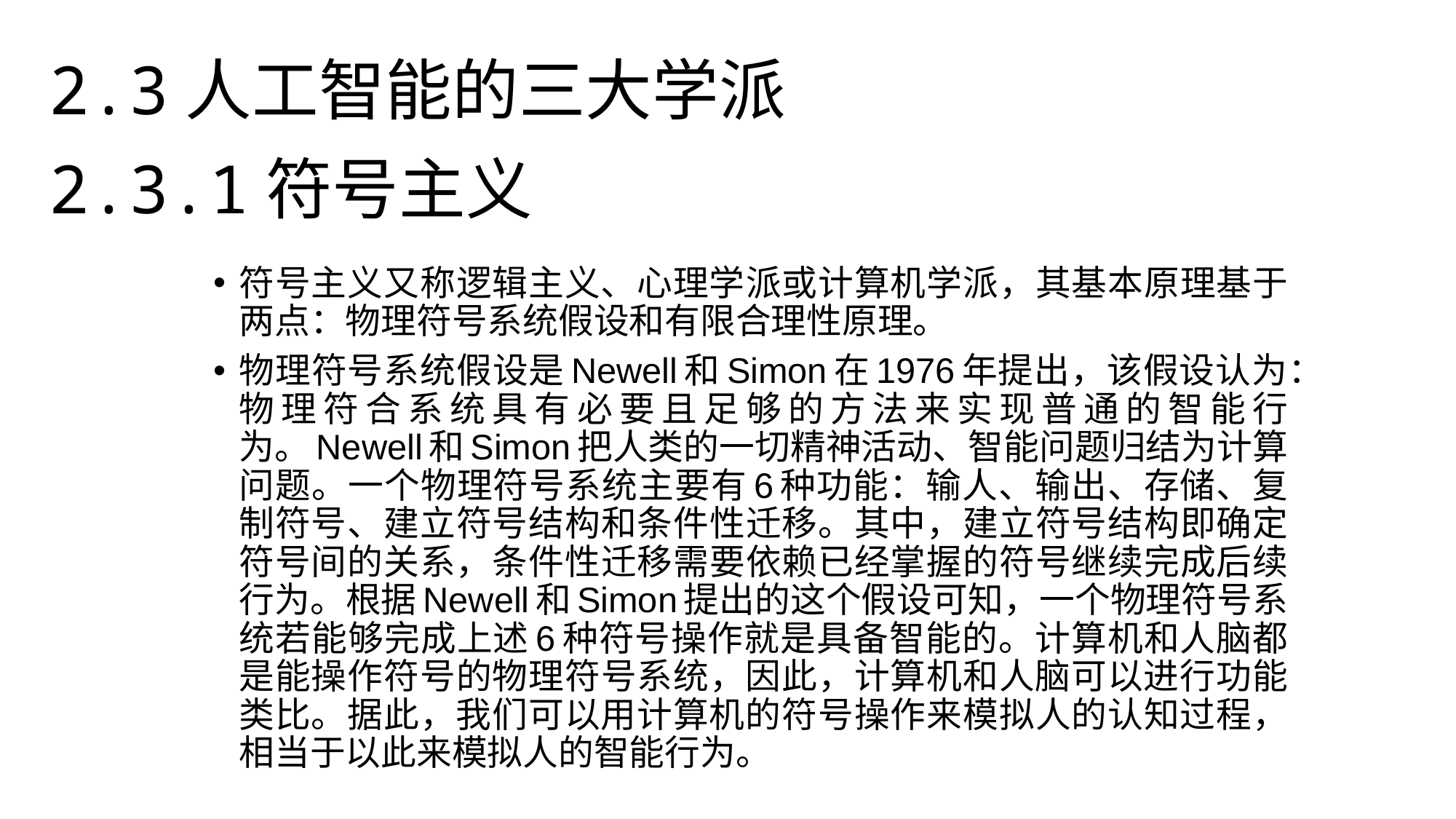

2.3人工智能的三大学派
2.3.1符号主义
符号主义又称逻辑主义、心理学派或计算机学派，其基本原理基于两点：物理符号系统假设和有限合理性原理。
物理符号系统假设是Newell和Simon在1976年提出，该假设认为：物理符合系统具有必要且足够的方法来实现普通的智能行为。Newell和Simon把人类的一切精神活动、智能问题归结为计算问题。一个物理符号系统主要有6种功能：输人、输出、存储、复制符号、建立符号结构和条件性迁移。其中，建立符号结构即确定符号间的关系，条件性迁移需要依赖已经掌握的符号继续完成后续行为。根据Newell和Simon提出的这个假设可知，一个物理符号系统若能够完成上述6种符号操作就是具备智能的。计算机和人脑都是能操作符号的物理符号系统，因此，计算机和人脑可以进行功能类比。据此，我们可以用计算机的符号操作来模拟人的认知过程，相当于以此来模拟人的智能行为。